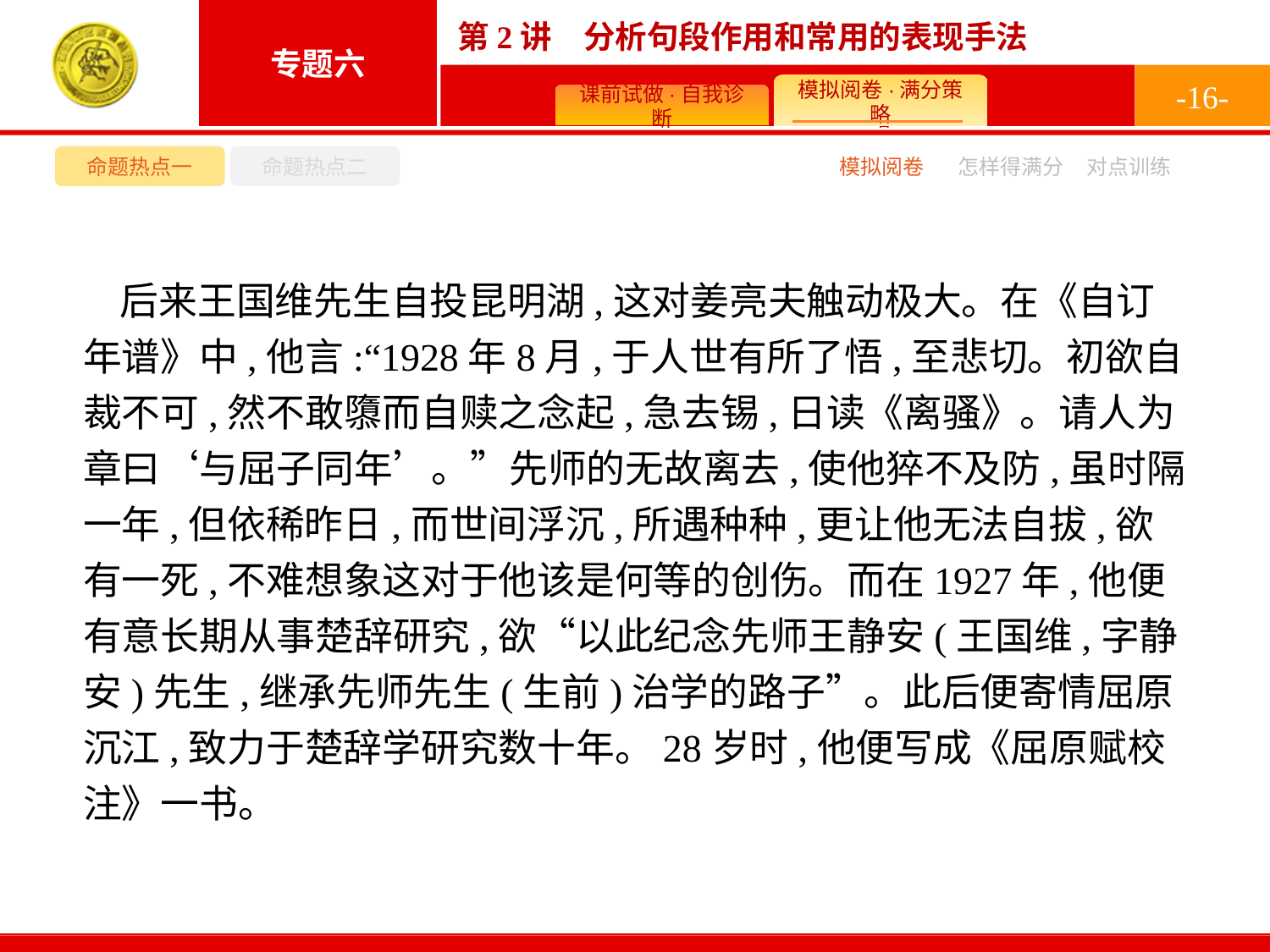

-16-
命题热点一
命题热点二
模拟阅卷
怎样得满分
对点训练
后来王国维先生自投昆明湖,这对姜亮夫触动极大。在《自订年谱》中,他言:“1928年8月,于人世有所了悟,至悲切。初欲自裁不可,然不敢隳而自赎之念起,急去锡,日读《离骚》。请人为章曰‘与屈子同年’。”先师的无故离去,使他猝不及防,虽时隔一年,但依稀昨日,而世间浮沉,所遇种种,更让他无法自拔,欲有一死,不难想象这对于他该是何等的创伤。而在1927年,他便有意长期从事楚辞研究,欲“以此纪念先师王静安(王国维,字静安)先生,继承先师先生(生前)治学的路子”。此后便寄情屈原沉江,致力于楚辞学研究数十年。28岁时,他便写成《屈原赋校注》一书。